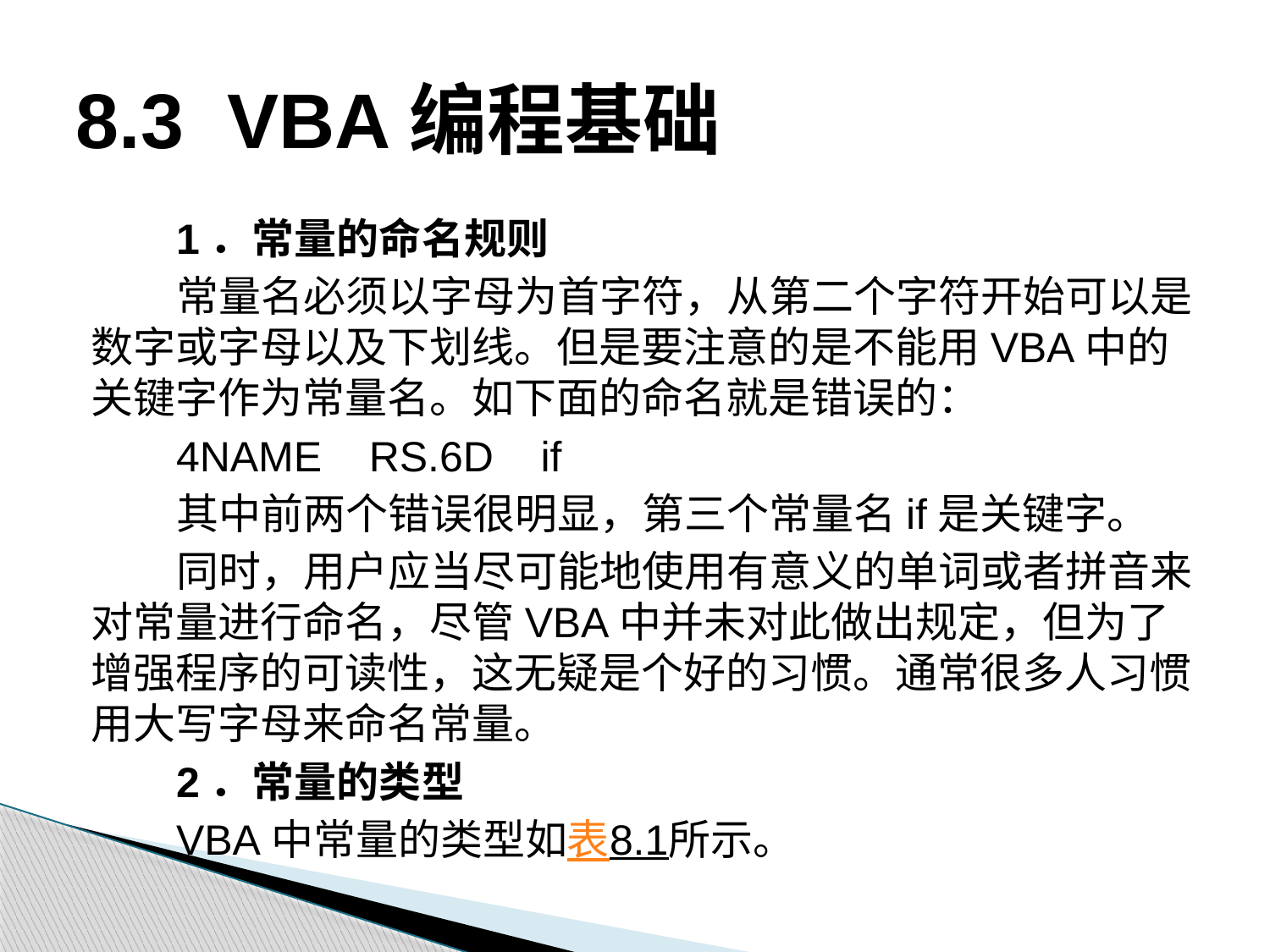

# 8.3  VBA编程基础
1．常量的命名规则
常量名必须以字母为首字符，从第二个字符开始可以是数字或字母以及下划线。但是要注意的是不能用VBA中的关键字作为常量名。如下面的命名就是错误的：
4NAME    RS.6D    if
其中前两个错误很明显，第三个常量名if是关键字。
同时，用户应当尽可能地使用有意义的单词或者拼音来对常量进行命名，尽管VBA中并未对此做出规定，但为了增强程序的可读性，这无疑是个好的习惯。通常很多人习惯用大写字母来命名常量。
2．常量的类型
VBA中常量的类型如表8.1所示。